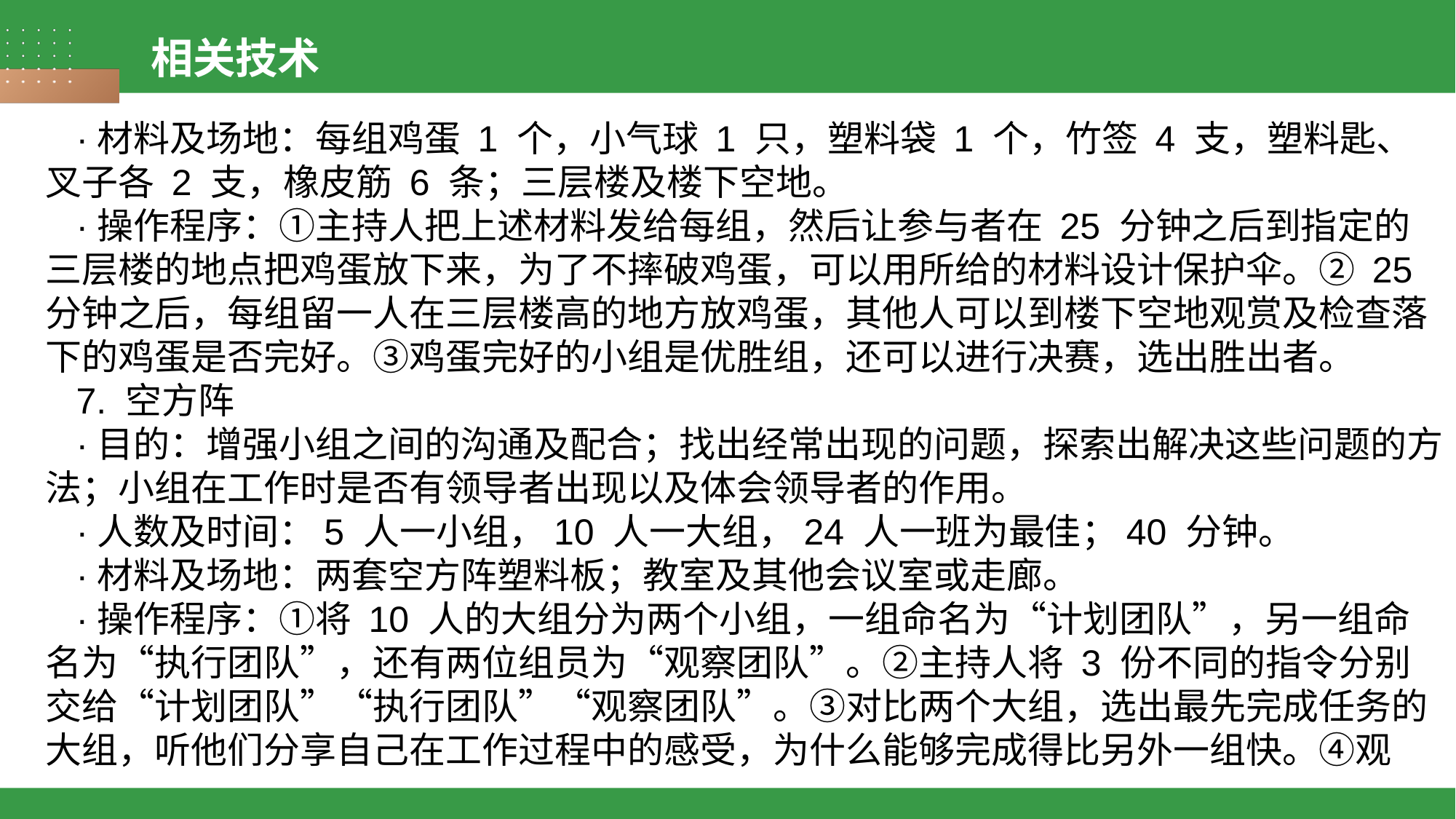

相关技术
   ·材料及场地：每组鸡蛋 1 个，小气球 1 只，塑料袋 1 个，竹签 4 支，塑料匙、叉子各 2 支，橡皮筋 6 条；三层楼及楼下空地。
   ·操作程序：①主持人把上述材料发给每组，然后让参与者在 25 分钟之后到指定的三层楼的地点把鸡蛋放下来，为了不摔破鸡蛋，可以用所给的材料设计保护伞。② 25 分钟之后，每组留一人在三层楼高的地方放鸡蛋，其他人可以到楼下空地观赏及检查落下的鸡蛋是否完好。③鸡蛋完好的小组是优胜组，还可以进行决赛，选出胜出者。
   7. 空方阵
   ·目的：增强小组之间的沟通及配合；找出经常出现的问题，探索出解决这些问题的方法；小组在工作时是否有领导者出现以及体会领导者的作用。
   ·人数及时间：5 人一小组，10 人一大组，24 人一班为最佳；40 分钟。
   ·材料及场地：两套空方阵塑料板；教室及其他会议室或走廊。
   ·操作程序：①将 10 人的大组分为两个小组，一组命名为“计划团队”，另一组命名为“执行团队”，还有两位组员为“观察团队”。②主持人将 3 份不同的指令分别交给“计划团队”“执行团队”“观察团队”。③对比两个大组，选出最先完成任务的大组，听他们分享自己在工作过程中的感受，为什么能够完成得比另外一组快。④观